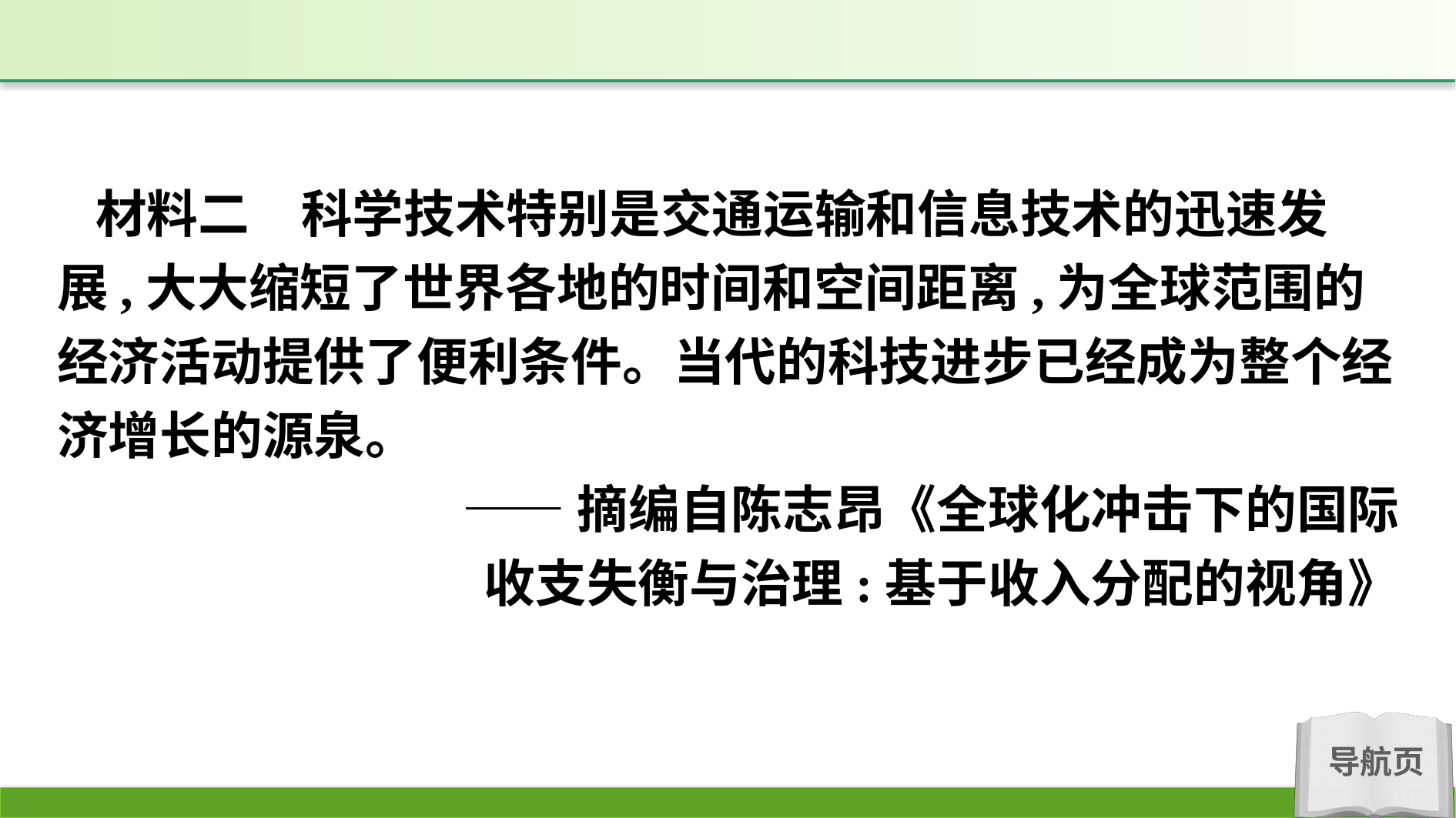

材料二　科学技术特别是交通运输和信息技术的迅速发展,大大缩短了世界各地的时间和空间距离,为全球范围的经济活动提供了便利条件。当代的科技进步已经成为整个经济增长的源泉。
——摘编自陈志昂《全球化冲击下的国际
收支失衡与治理:基于收入分配的视角》